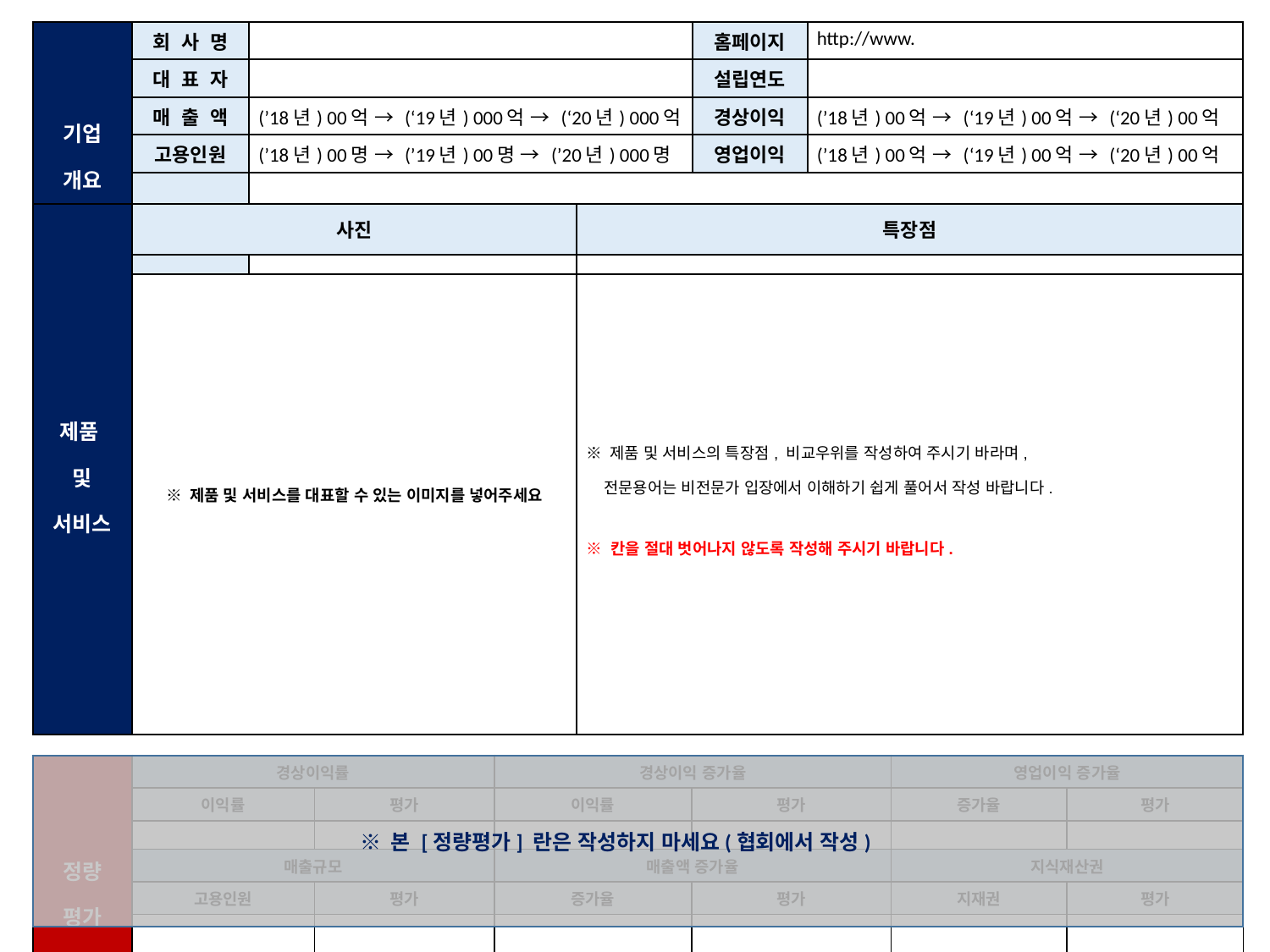

| 기업 개요 | 회 사 명 |  | 홈페이지 | http://www. |
| --- | --- | --- | --- | --- |
|  | 대 표 자 |  | 설립연도 |  |
|  | 매 출 액 | (’18년) 00억 → (‘19년) 000억 → (‘20년) 000억 | 경상이익 | (’18년) 00억 → (‘19년) 00억 → (‘20년) 00억 |
|  | 고용인원 | (’18년) 00명 → (’19년) 00명 → (’20년) 000명 | 영업이익 | (’18년) 00억 → (‘19년) 00억 → (‘20년) 00억 |
|  | 주생산품 | (주요사업 및 생산품 작성 바랍니다.) |  |  |
| 제품 및 서비스 | 사진 | 특장점 |
| --- | --- | --- |
|  | ※ 제품 및 서비스를 대표할 수 있는 이미지를 넣어주세요 | ※ 제품 및 서비스의 특장점, 비교우위를 작성하여 주시기 바라며, 전문용어는 비전문가 입장에서 이해하기 쉽게 풀어서 작성 바랍니다. ※ 칸을 절대 벗어나지 않도록 작성해 주시기 바랍니다. |
| 정량 평가 | 경상이익률 |  | 경상이익 증가율 |  | 영업이익 증가율 |  |
| --- | --- | --- | --- | --- | --- | --- |
|  | 이익률 | 평가 | 이익률 | 평가 | 증가율 | 평가 |
|  |  |  |  |  |  |  |
|  | 매출규모 |  | 매출액 증가율 |  | 지식재산권 |  |
|  | 고용인원 | 평가 | 증가율 | 평가 | 지재권 | 평가 |
|  |  |  |  |  |  |  |
※ 본 [정량평가] 란은 작성하지 마세요(협회에서 작성)